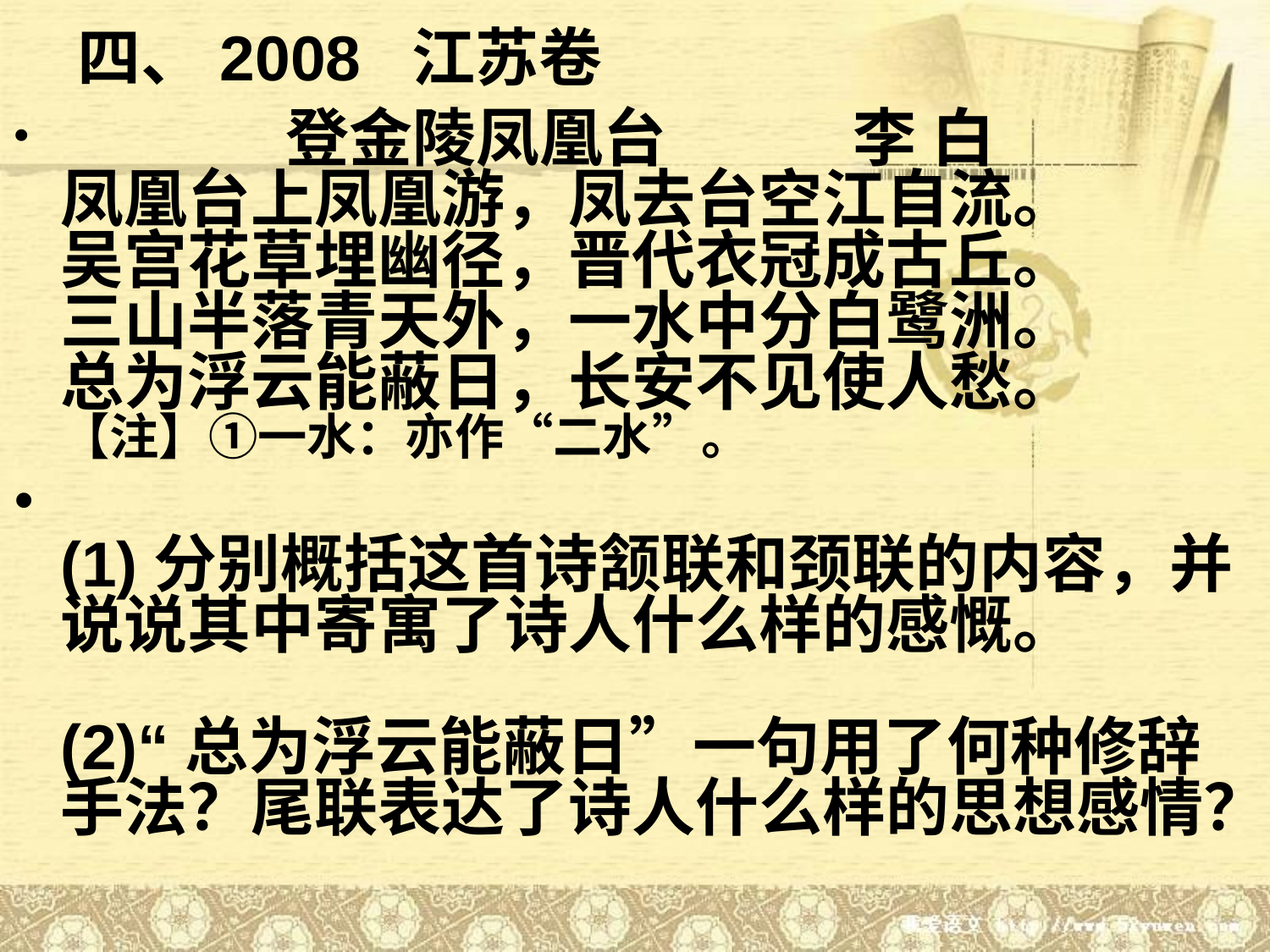

# 四、2008  江苏卷
                   登金陵凤凰台             李 白 
凤凰台上凤凰游，凤去台空江自流。
吴宫花草埋幽径，晋代衣冠成古丘。
三山半落青天外，一水中分白鹭洲。
总为浮云能蔽日，长安不见使人愁。 
【注】①一水：亦作“二水”。
 
(1)分别概括这首诗颔联和颈联的内容，并说说其中寄寓了诗人什么样的感慨。   
 
(2)“总为浮云能蔽日”一句用了何种修辞手法？尾联表达了诗人什么样的思想感情？